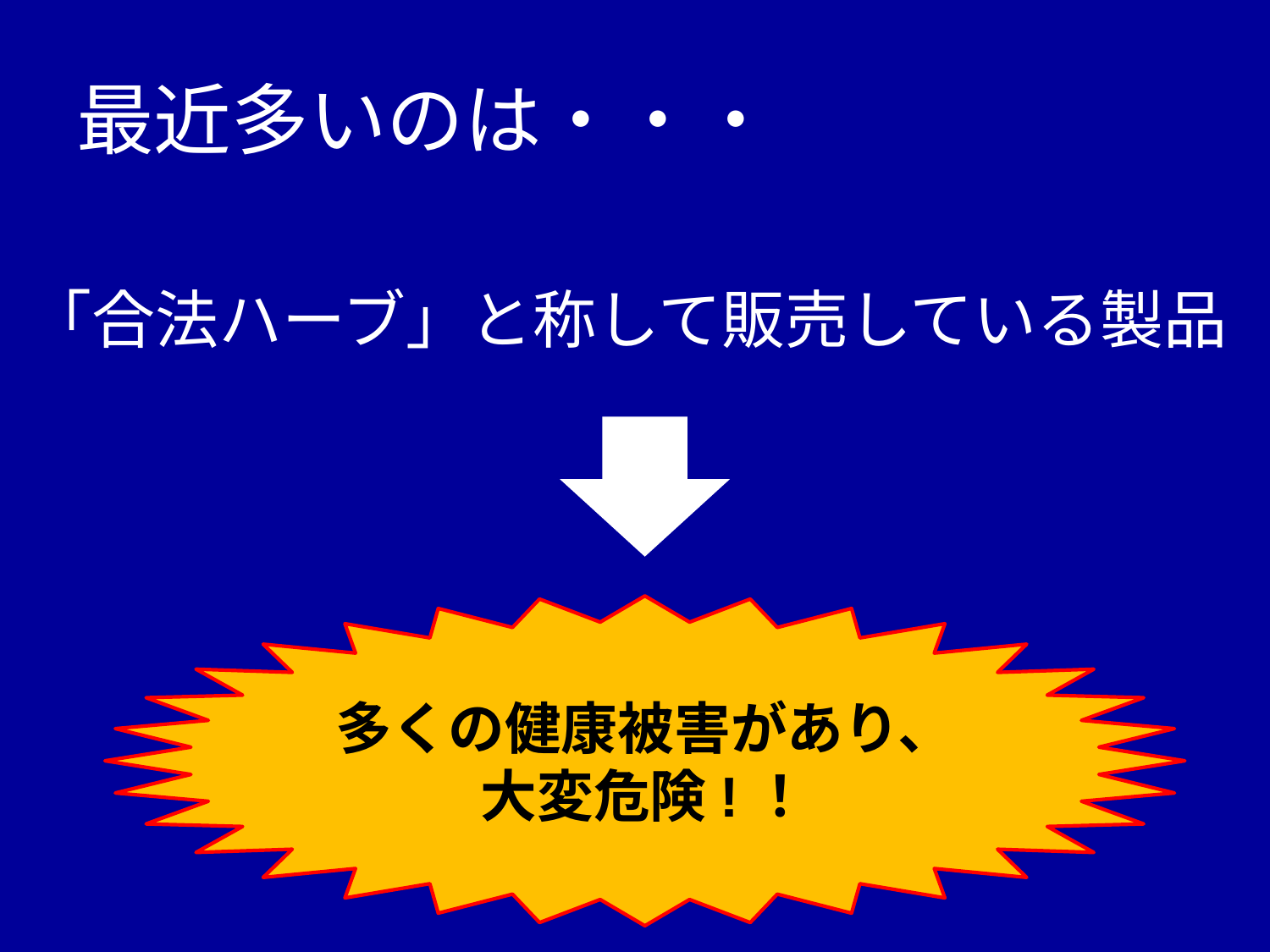

# 最近多いのは・・・
　「合法ハーブ」と称して販売している製品

多くの健康被害があり、
大変危険!！